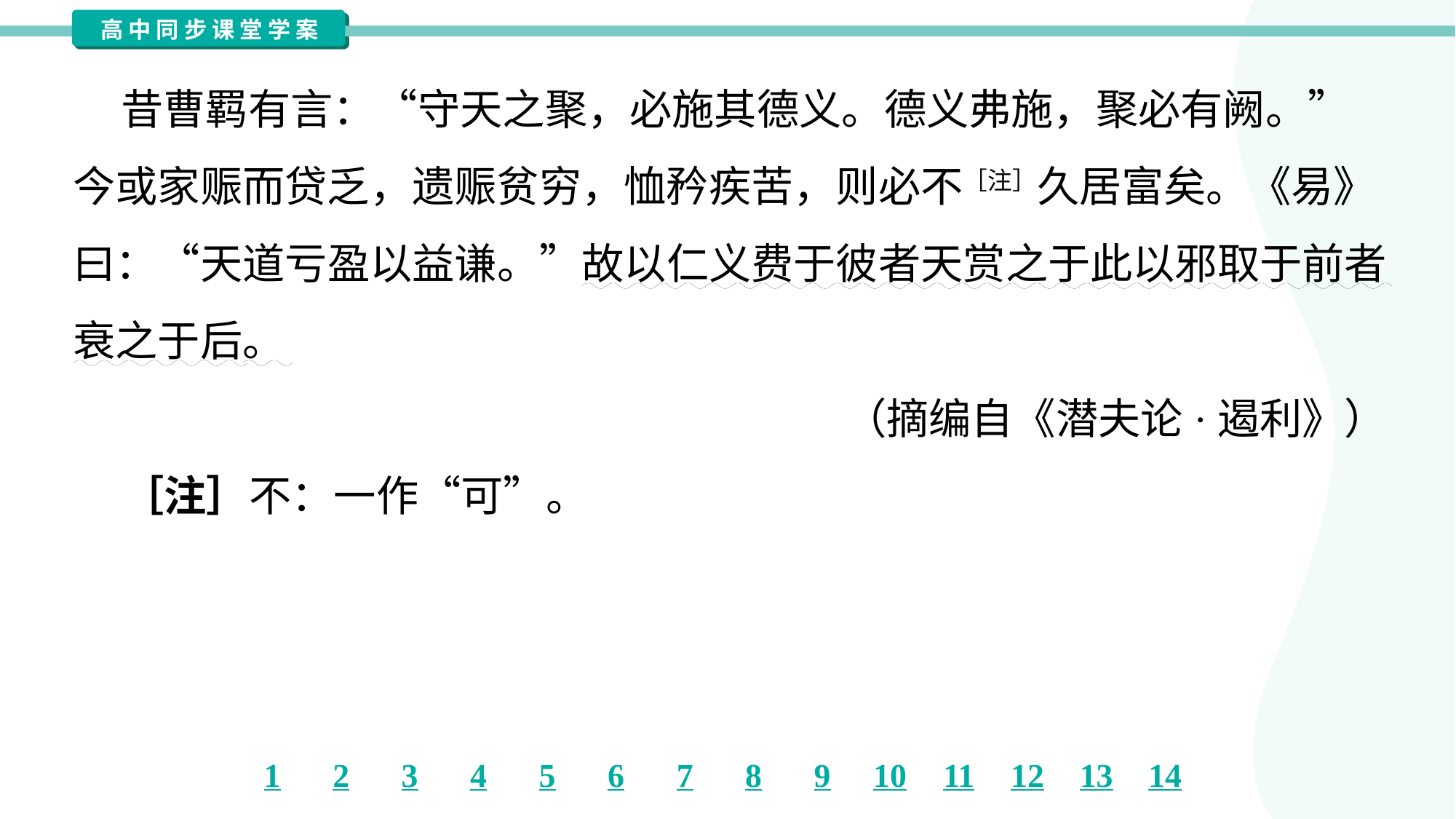

昔曹羁有言：“守天之聚，必施其德义。德义弗施，聚必有阙。”
今或家赈而贷乏，遗赈贫穷，恤矜疾苦，则必不［注］久居富矣。《易》
曰：“天道亏盈以益谦。”故以仁义费于彼者天赏之于此以邪取于前者
衰之于后。
（摘编自《潜夫论·遏利》）
    ［注］不：一作“可”。